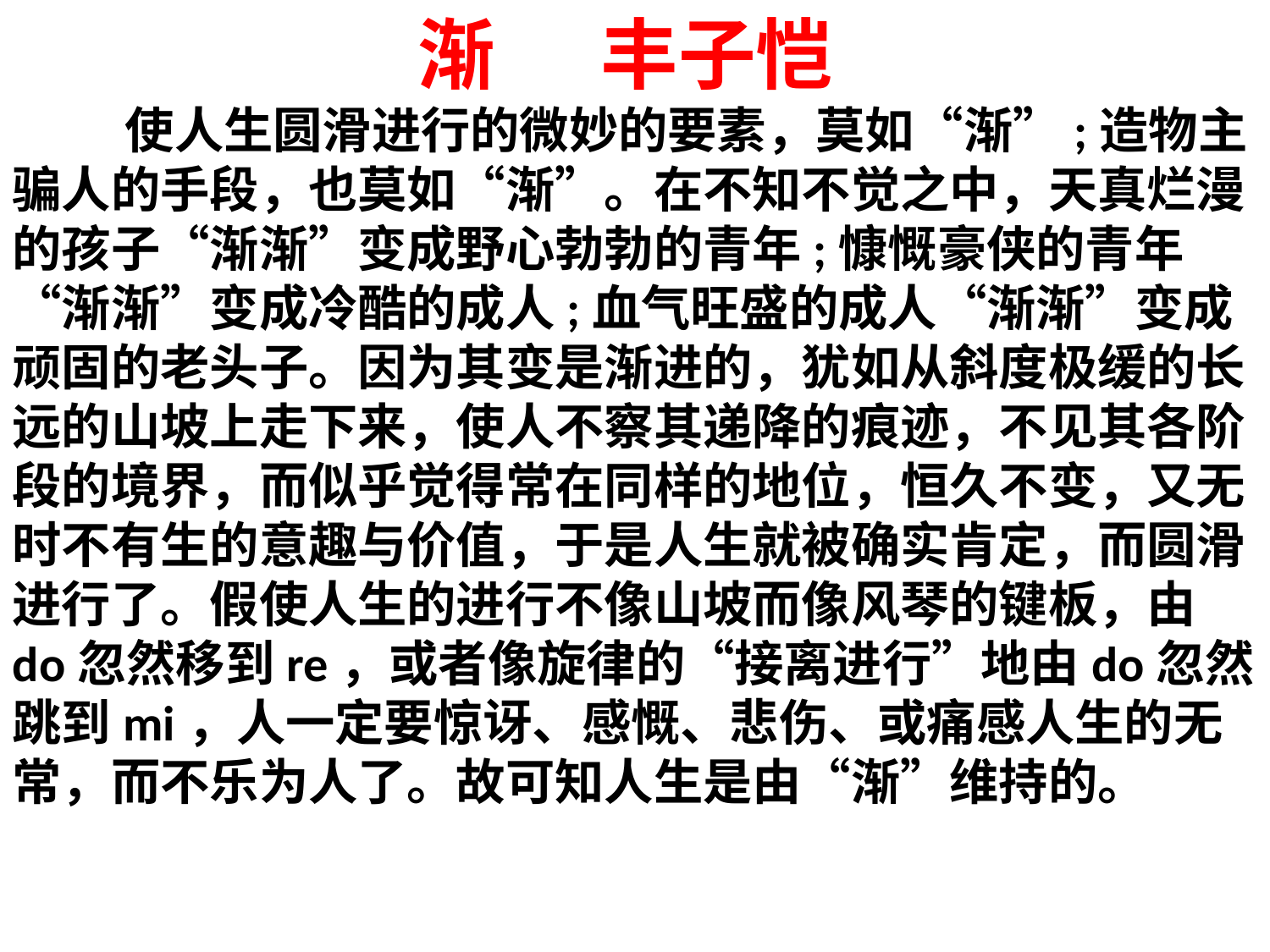

渐      丰子恺
         使人生圆滑进行的微妙的要素，莫如“渐”;造物主骗人的手段，也莫如“渐”。在不知不觉之中，天真烂漫的孩子“渐渐”变成野心勃勃的青年;慷慨豪侠的青年“渐渐”变成冷酷的成人;血气旺盛的成人“渐渐”变成顽固的老头子。因为其变是渐进的，犹如从斜度极缓的长远的山坡上走下来，使人不察其递降的痕迹，不见其各阶段的境界，而似乎觉得常在同样的地位，恒久不变，又无时不有生的意趣与价值，于是人生就被确实肯定，而圆滑进行了。假使人生的进行不像山坡而像风琴的键板，由do忽然移到re，或者像旋律的“接离进行”地由do忽然跳到mi，人一定要惊讶、感慨、悲伤、或痛感人生的无常，而不乐为人了。故可知人生是由“渐”维持的。